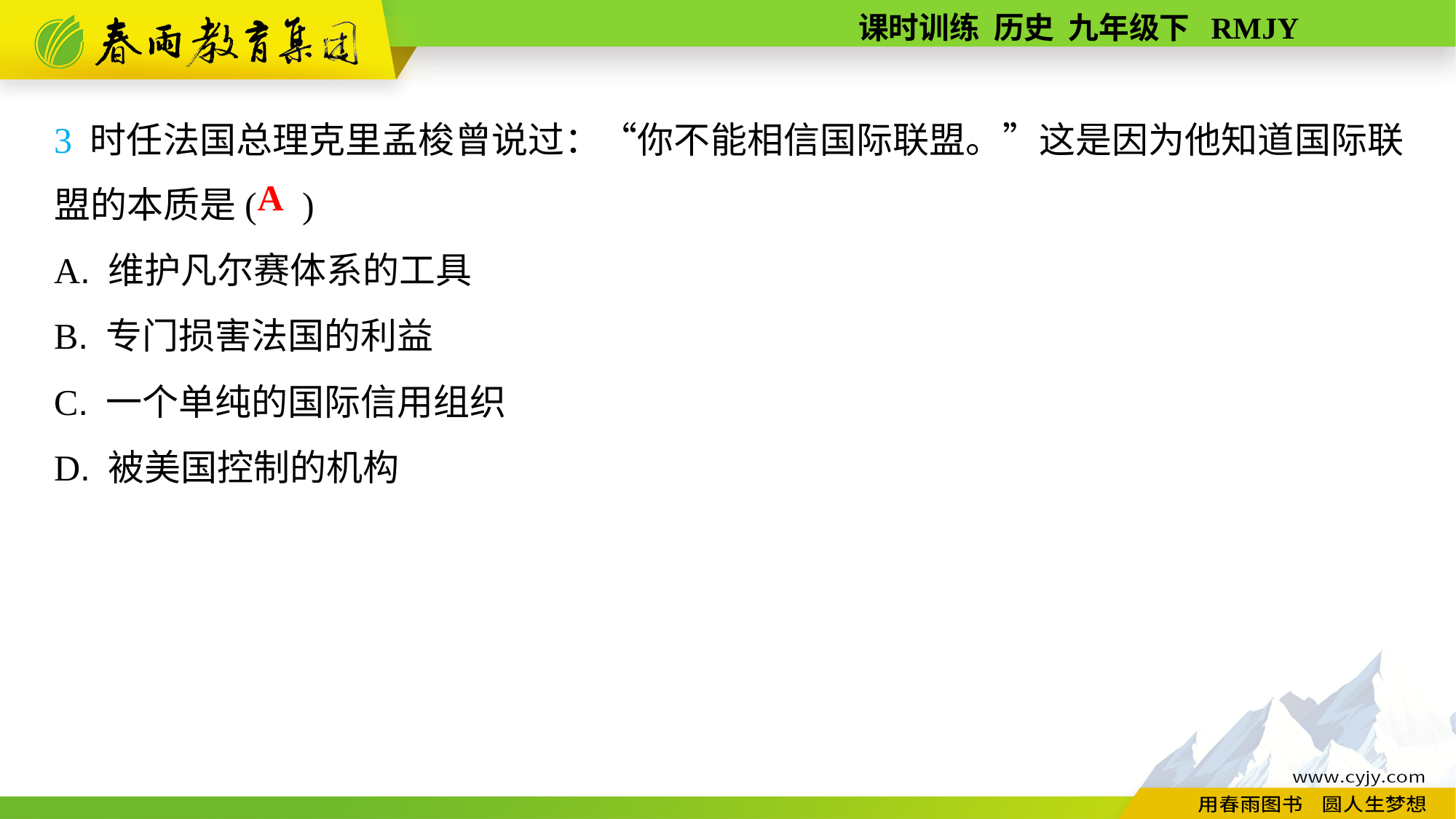

3 时任法国总理克里孟梭曾说过：“你不能相信国际联盟。”这是因为他知道国际联盟的本质是(     )
A. 维护凡尔赛体系的工具
B. 专门损害法国的利益
C. 一个单纯的国际信用组织
D. 被美国控制的机构
A